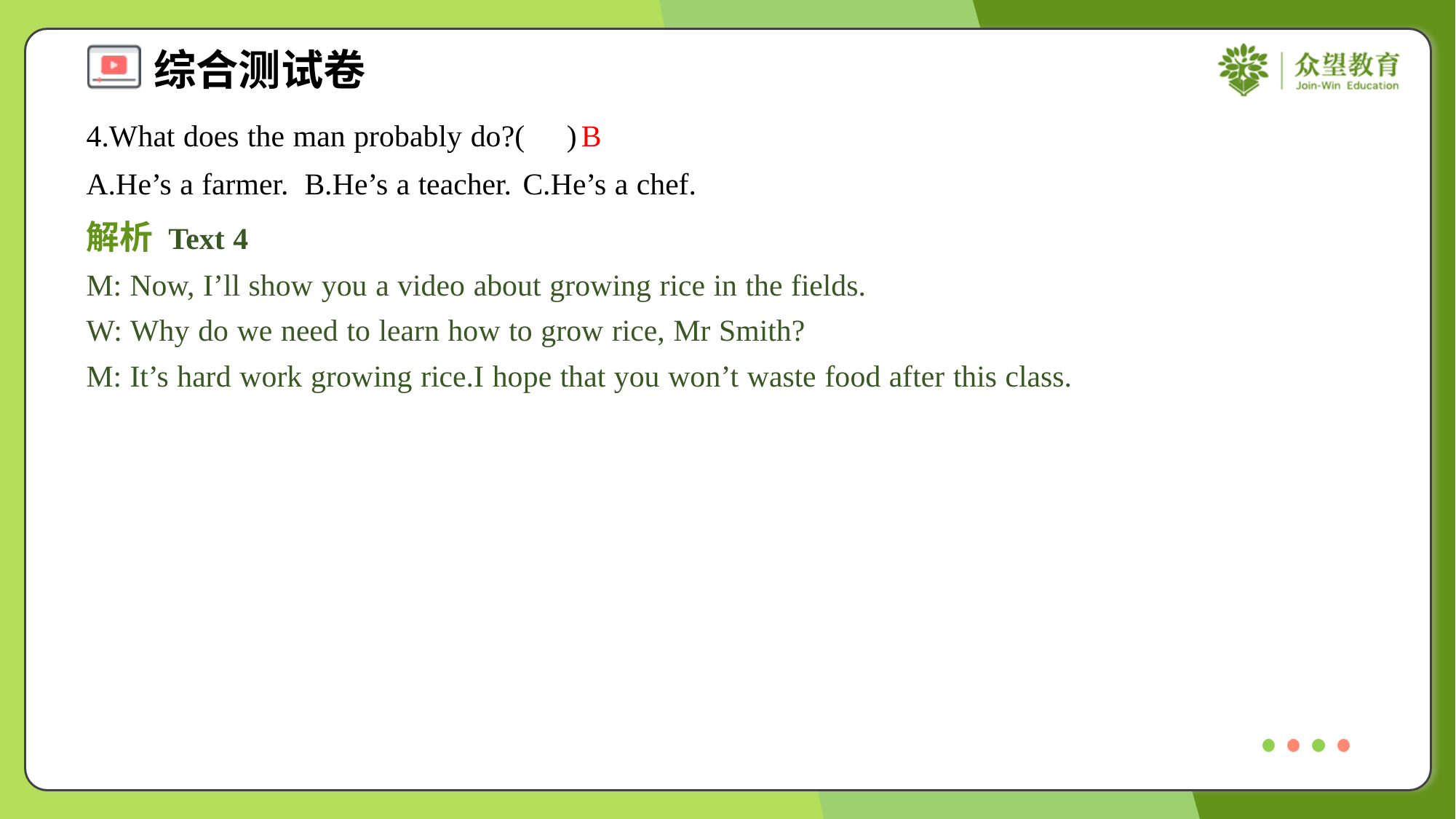

4.What does the man probably do?(     )
B
A.He’s a farmer.	B.He’s a teacher.	C.He’s a chef.
解析 Text 4
M: Now, I’ll show you a video about growing rice in the fields.
W: Why do we need to learn how to grow rice, Mr Smith?
M: It’s hard work growing rice.I hope that you won’t waste food after this class.